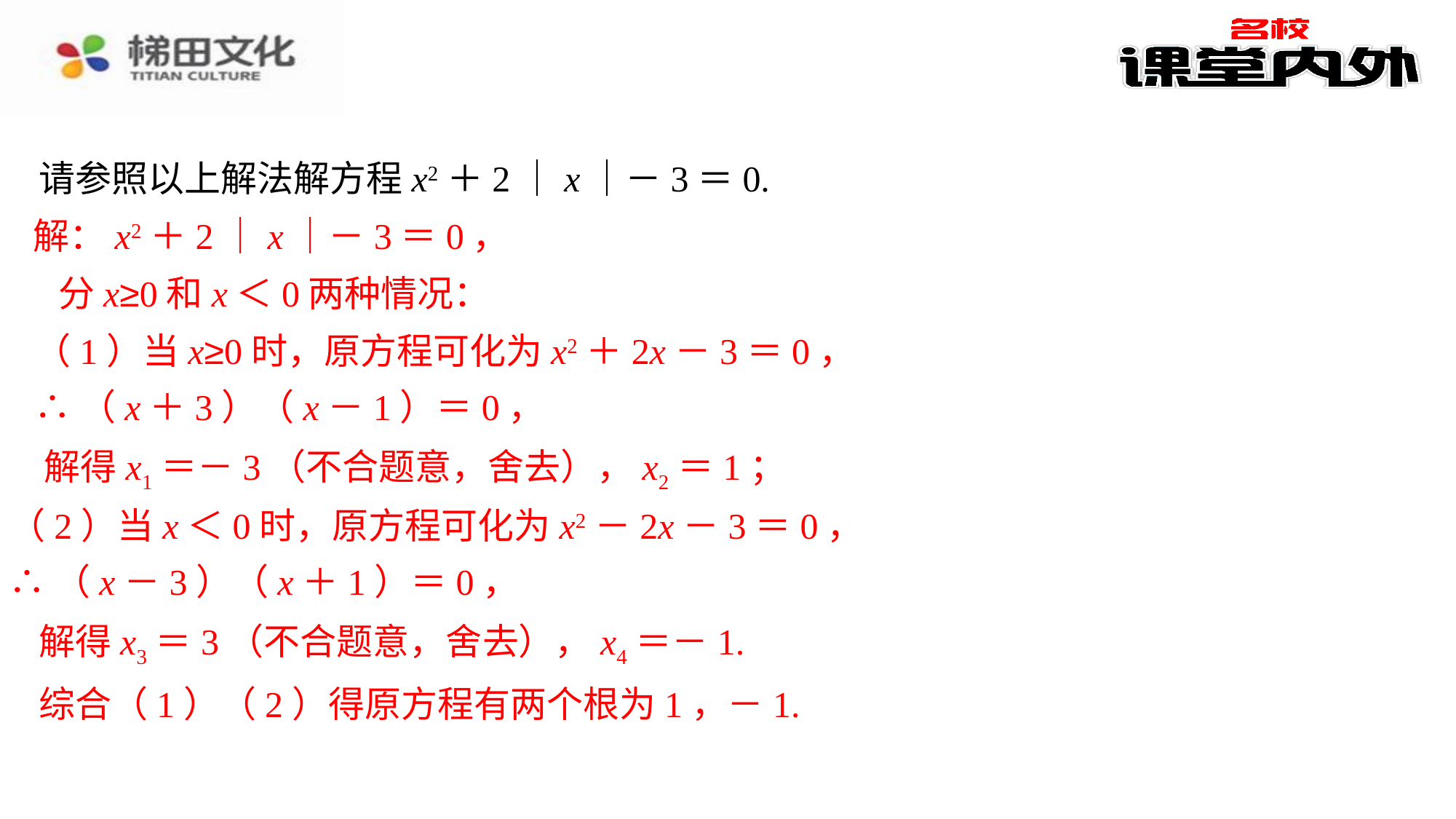

请参照以上解法解方程x2＋2｜x｜－3＝0.
解：x2＋2｜x｜－3＝0，
分x≥0和x＜0两种情况：
（1）当x≥0时，原方程可化为x2＋2x－3＝0，
∴（x＋3）（x－1）＝0，
解得x1＝－3（不合题意，舍去），x2＝1；
（2）当x＜0时，原方程可化为x2－2x－3＝0，
∴（x－3）（x＋1）＝0，
解得x3＝3（不合题意，舍去），x4＝－1.
综合（1）（2）得原方程有两个根为1，－1.